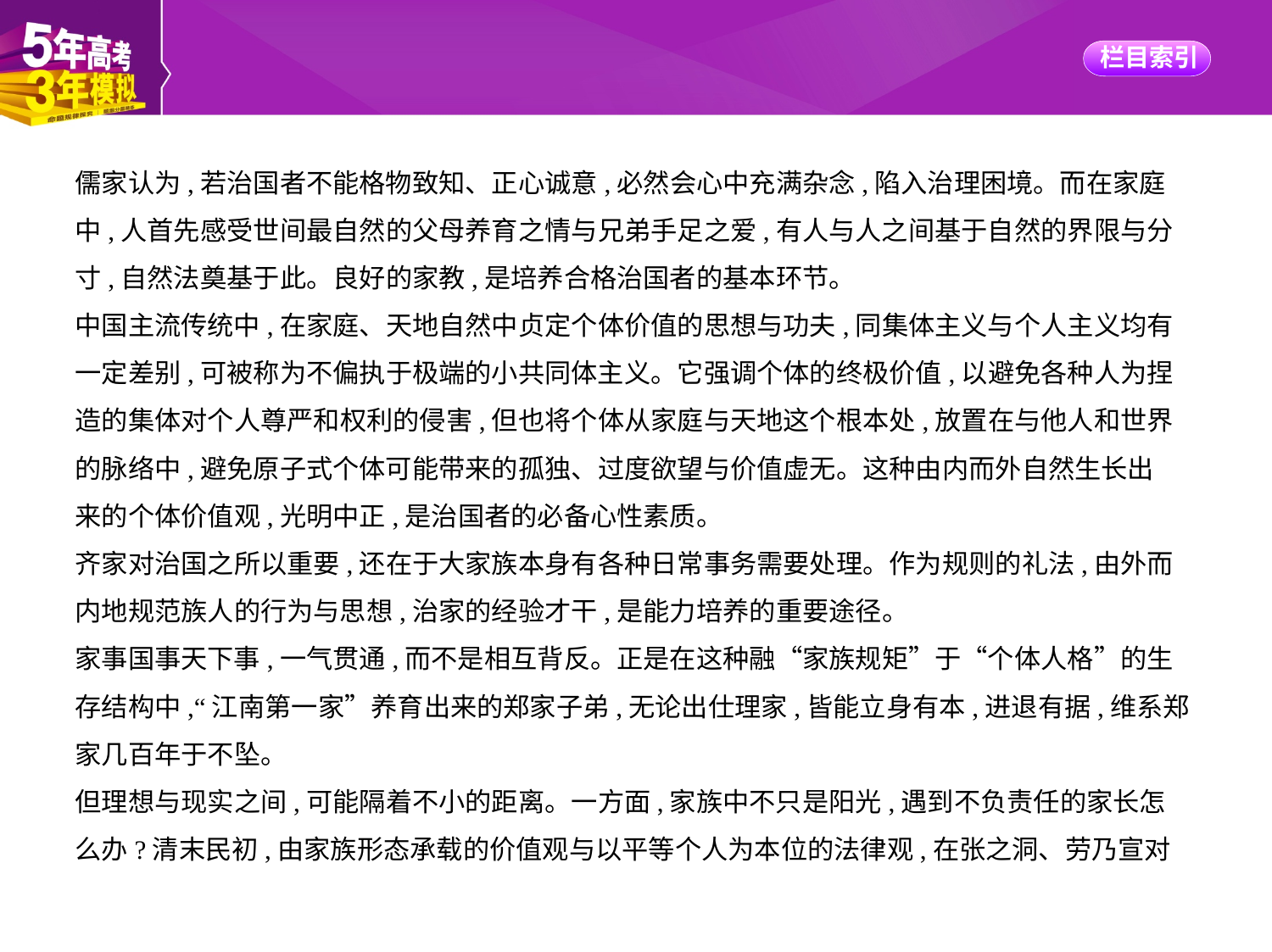

儒家认为,若治国者不能格物致知、正心诚意,必然会心中充满杂念,陷入治理困境。而在家庭
中,人首先感受世间最自然的父母养育之情与兄弟手足之爱,有人与人之间基于自然的界限与分
寸,自然法奠基于此。良好的家教,是培养合格治国者的基本环节。
中国主流传统中,在家庭、天地自然中贞定个体价值的思想与功夫,同集体主义与个人主义均有
一定差别,可被称为不偏执于极端的小共同体主义。它强调个体的终极价值,以避免各种人为捏
造的集体对个人尊严和权利的侵害,但也将个体从家庭与天地这个根本处,放置在与他人和世界
的脉络中,避免原子式个体可能带来的孤独、过度欲望与价值虚无。这种由内而外自然生长出
来的个体价值观,光明中正,是治国者的必备心性素质。
齐家对治国之所以重要,还在于大家族本身有各种日常事务需要处理。作为规则的礼法,由外而
内地规范族人的行为与思想,治家的经验才干,是能力培养的重要途径。
家事国事天下事,一气贯通,而不是相互背反。正是在这种融“家族规矩”于“个体人格”的生
存结构中,“江南第一家”养育出来的郑家子弟,无论出仕理家,皆能立身有本,进退有据,维系郑
家几百年于不坠。
但理想与现实之间,可能隔着不小的距离。一方面,家族中不只是阳光,遇到不负责任的家长怎
么办?清末民初,由家族形态承载的价值观与以平等个人为本位的法律观,在张之洞、劳乃宣对